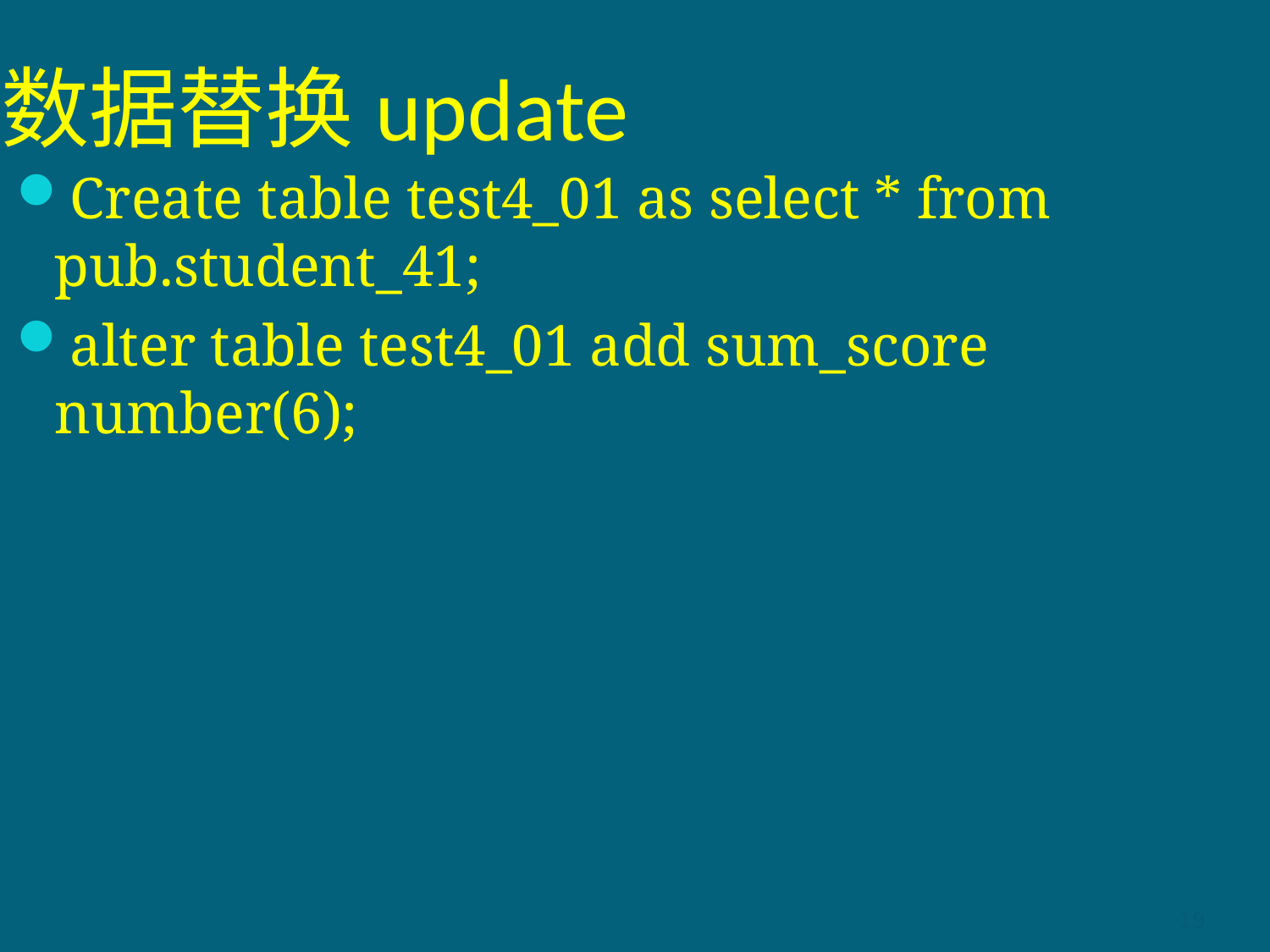

# 数据替换update
Create table test4_01 as select * from pub.student_41;
alter table test4_01 add sum_score number(6);
19